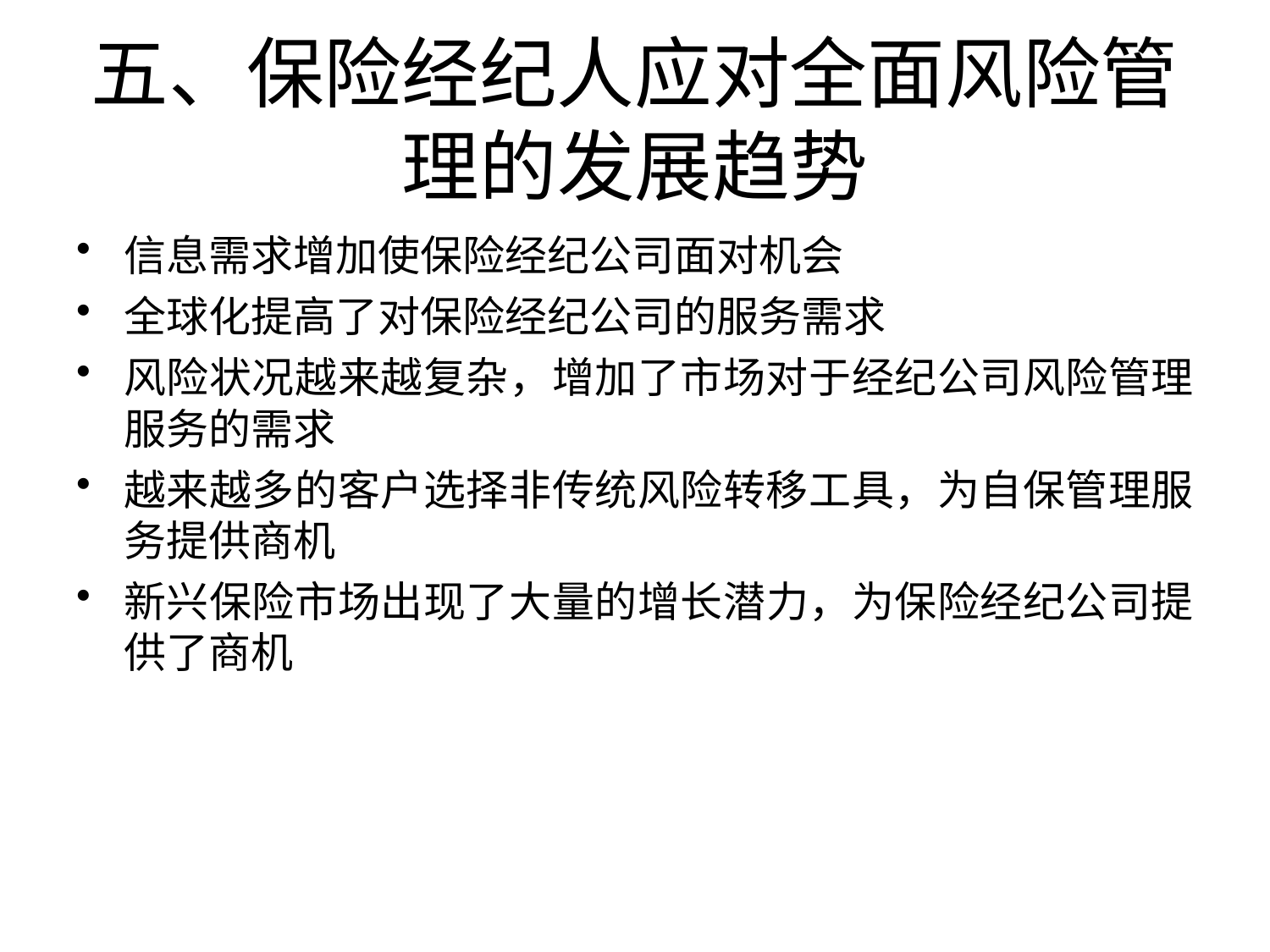

# 五、保险经纪人应对全面风险管理的发展趋势
信息需求增加使保险经纪公司面对机会
全球化提高了对保险经纪公司的服务需求
风险状况越来越复杂，增加了市场对于经纪公司风险管理服务的需求
越来越多的客户选择非传统风险转移工具，为自保管理服务提供商机
新兴保险市场出现了大量的增长潜力，为保险经纪公司提供了商机